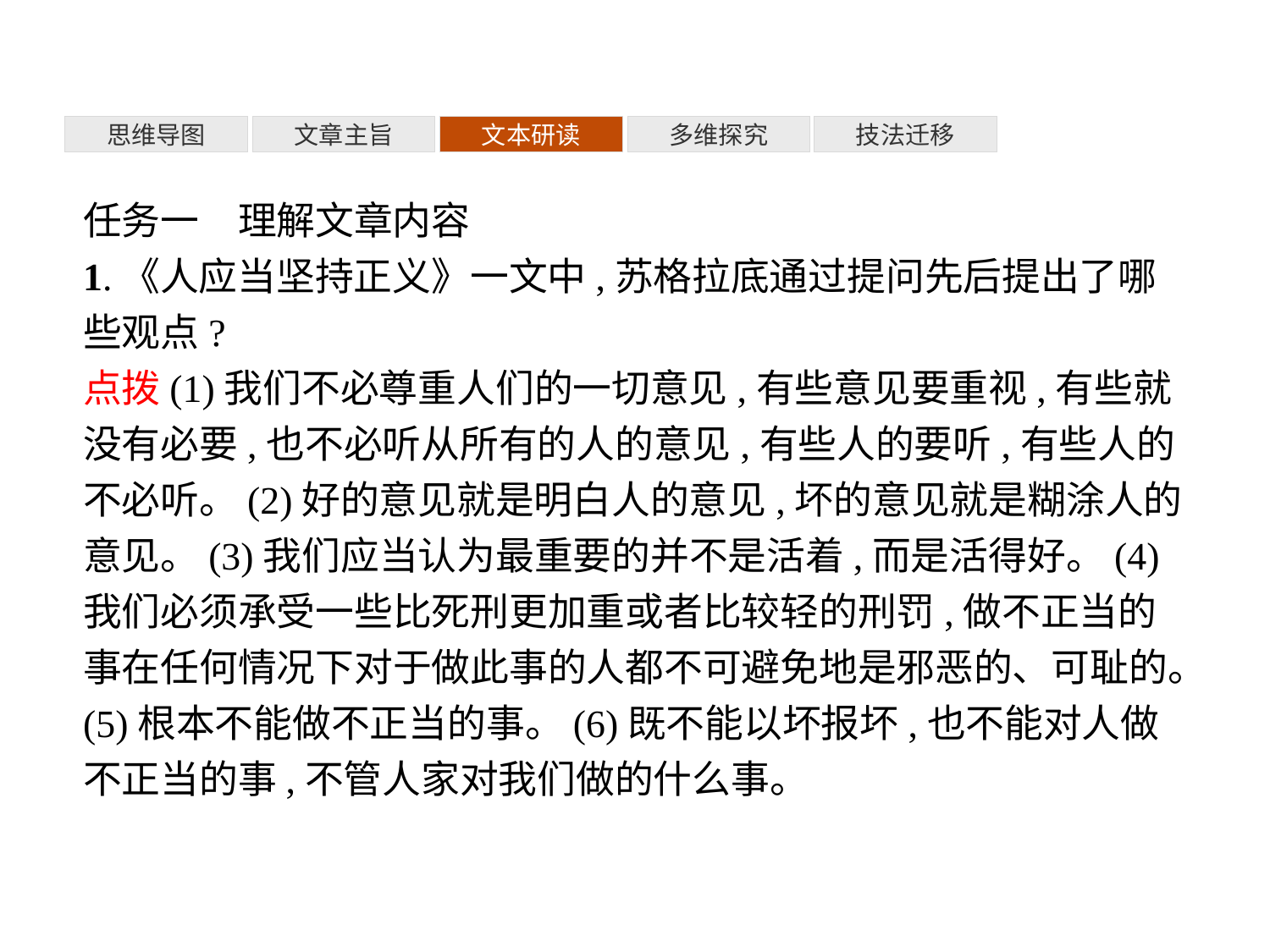

多维探究
思维导图
文章主旨
文本研读
技法迁移
任务一　理解文章内容
1.《人应当坚持正义》一文中,苏格拉底通过提问先后提出了哪些观点?
点拨(1)我们不必尊重人们的一切意见,有些意见要重视,有些就没有必要,也不必听从所有的人的意见,有些人的要听,有些人的不必听。(2)好的意见就是明白人的意见,坏的意见就是糊涂人的意见。(3)我们应当认为最重要的并不是活着,而是活得好。(4)我们必须承受一些比死刑更加重或者比较轻的刑罚,做不正当的事在任何情况下对于做此事的人都不可避免地是邪恶的、可耻的。(5)根本不能做不正当的事。(6)既不能以坏报坏,也不能对人做不正当的事,不管人家对我们做的什么事。